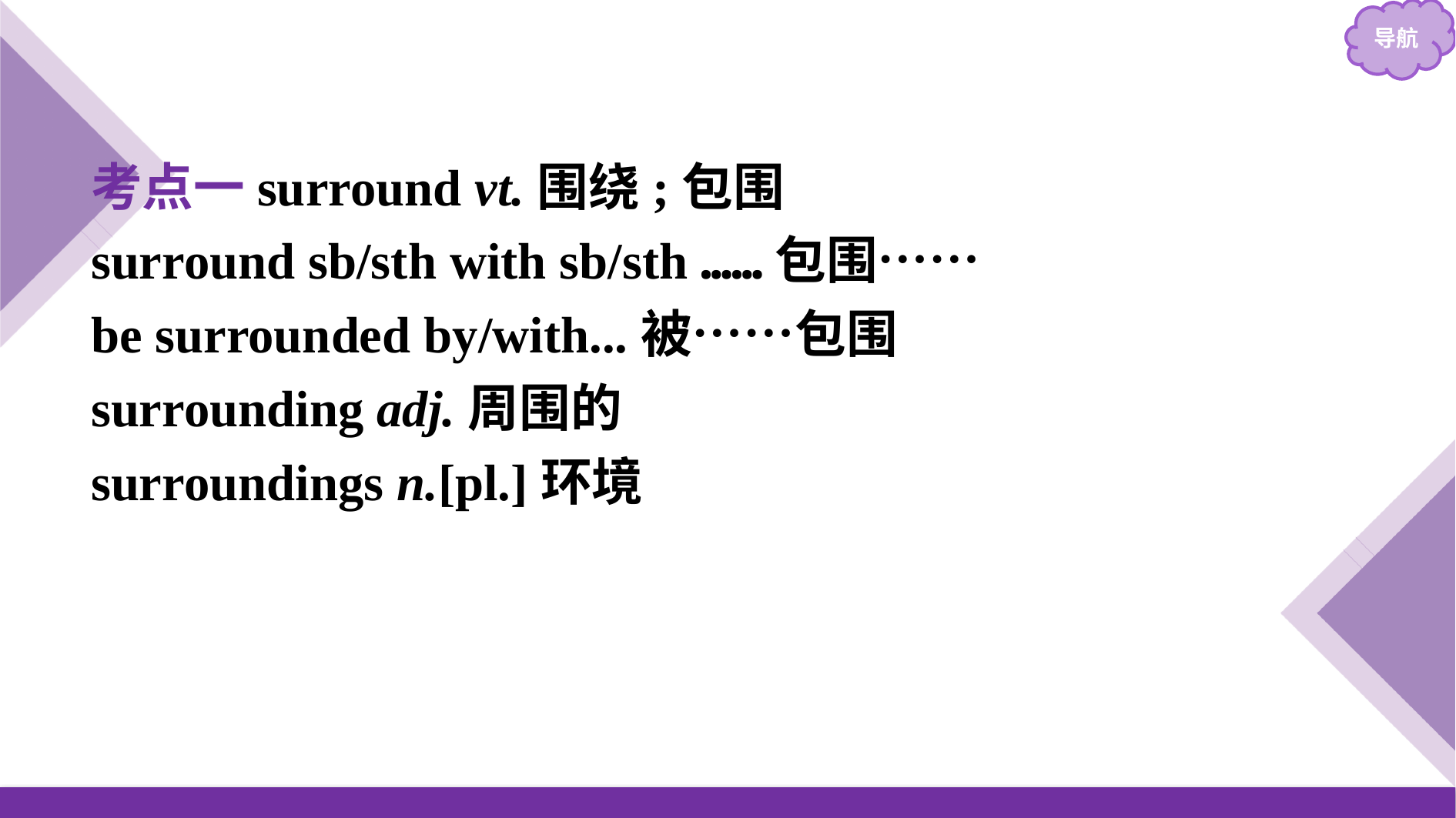

考点一surround vt.围绕;包围
surround sb/sth with sb/sth ……包围……
be surrounded by/with...被……包围
surrounding adj.周围的
surroundings n.[pl.]环境